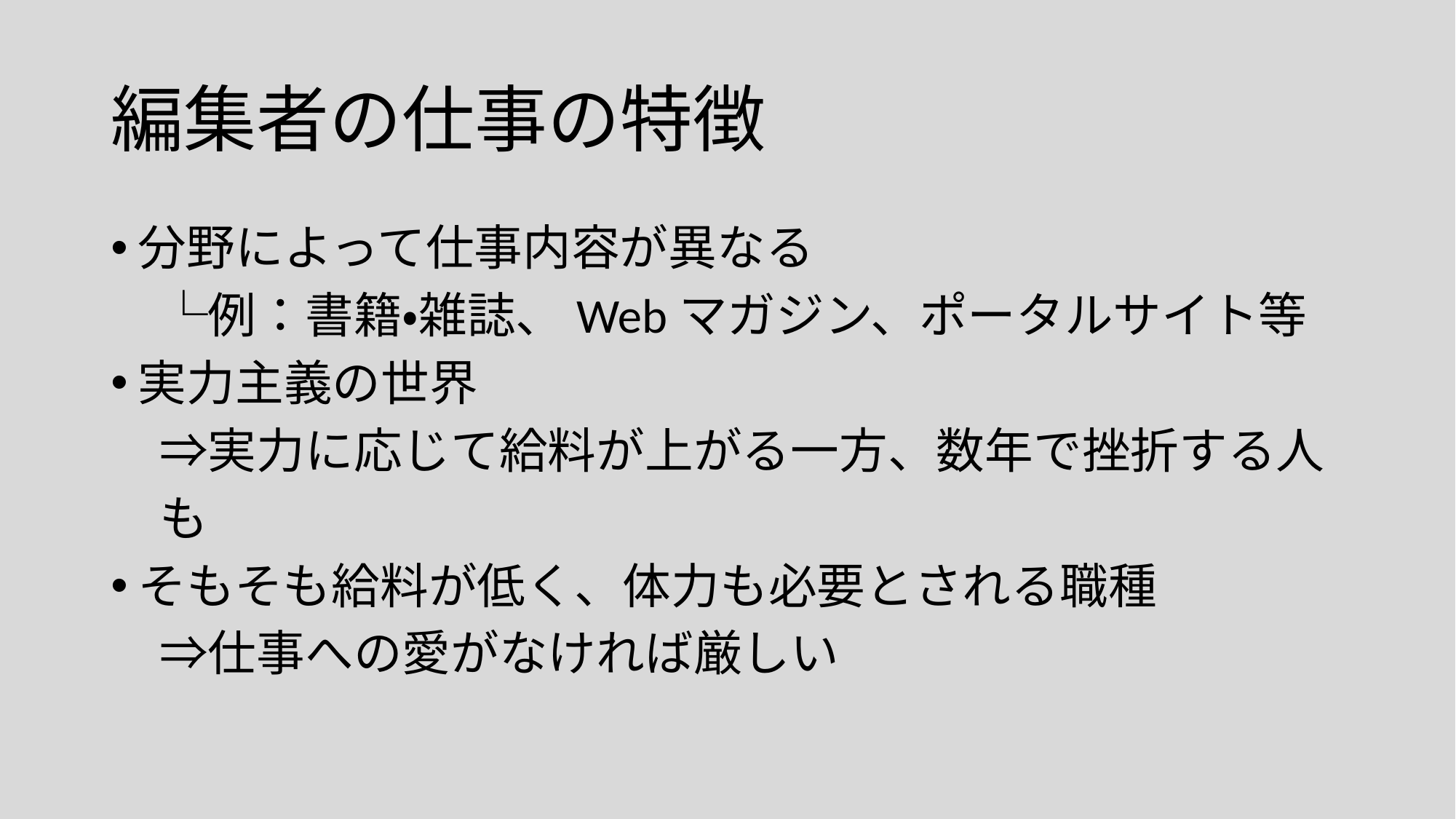

# 編集者の仕事の特徴
分野によって仕事内容が異なる
　└例：書籍・雑誌、Webマガジン、ポータルサイト等
実力主義の世界
　⇒実力に応じて給料が上がる一方、数年で挫折する人
　も
そもそも給料が低く、体力も必要とされる職種
　⇒仕事への愛がなければ厳しい